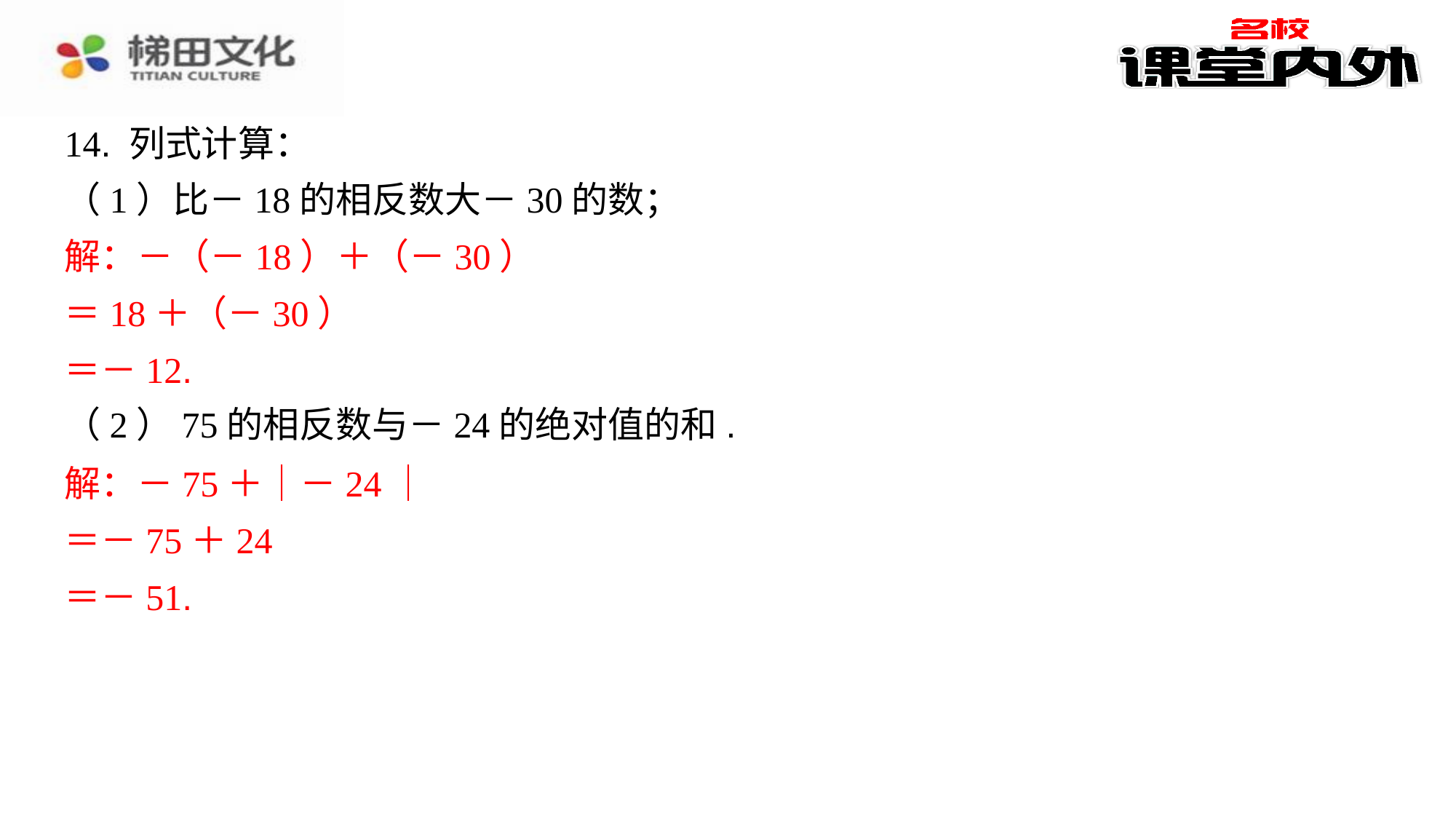

14. 列式计算：
（1）比－18的相反数大－30的数；
解：－（－18）＋（－30）
＝18＋（－30）
＝－12.
（2）75的相反数与－24的绝对值的和.
解：－75＋｜－24｜
＝－75＋24
＝－51.
解：－（－18）＋（－30）
＝18＋（－30）
＝－12.
解：－75＋｜－24｜
＝－75＋24
＝－51.